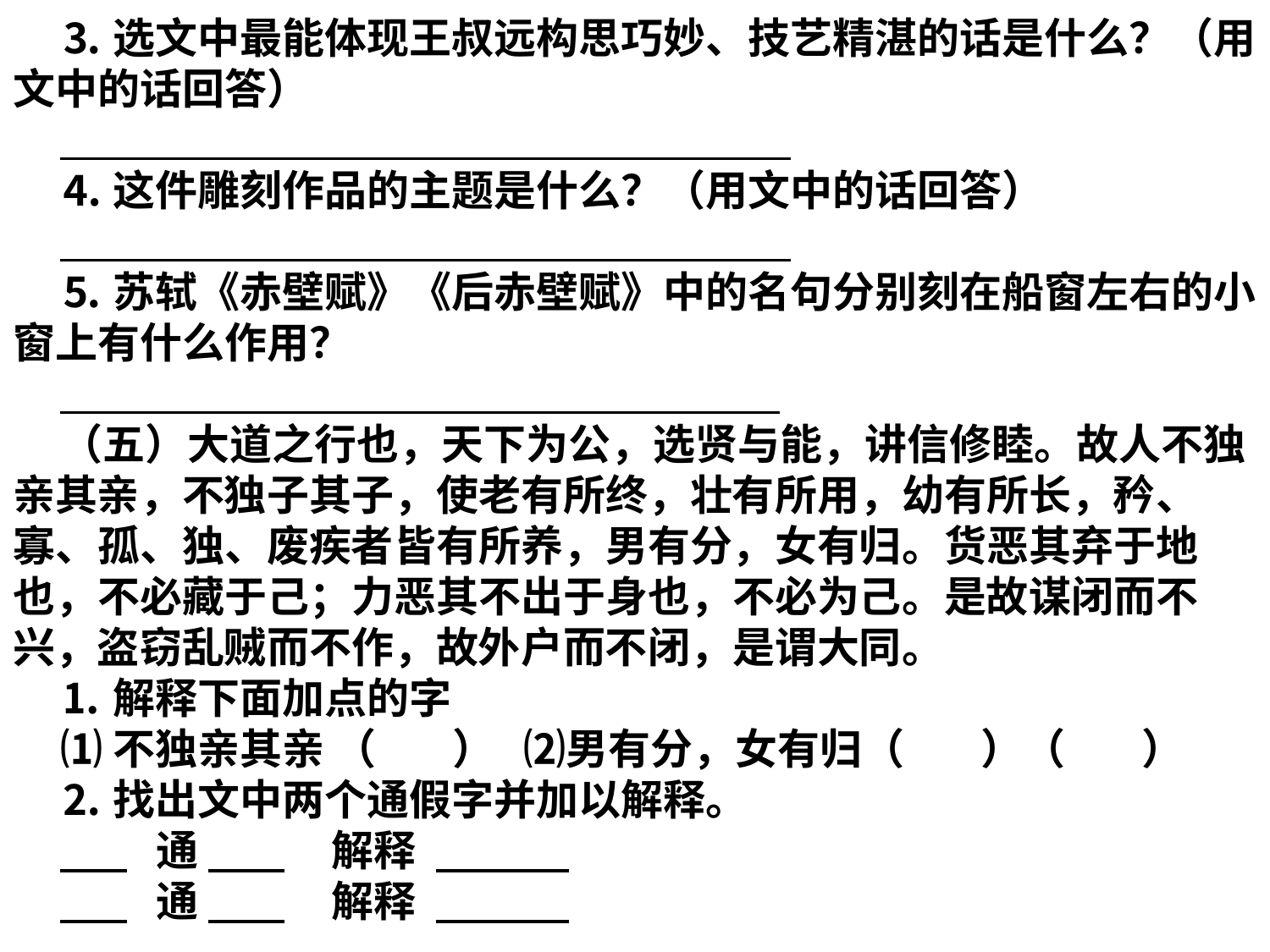

⒊选文中最能体现王叔远构思巧妙、技艺精湛的话是什么？（用文中的话回答）

⒋这件雕刻作品的主题是什么？（用文中的话回答）

⒌苏轼《赤壁赋》《后赤壁赋》中的名句分别刻在船窗左右的小窗上有什么作用？

（五）大道之行也，天下为公，选贤与能，讲信修睦。故人不独亲其亲，不独子其子，使老有所终，壮有所用，幼有所长，矜、寡、孤、独、废疾者皆有所养，男有分，女有归。货恶其弃于地也，不必藏于己；力恶其不出于身也，不必为己。是故谋闭而不兴，盗窃乱贼而不作，故外户而不闭，是谓大同。
⒈解释下面加点的字
⑴不独亲其亲 （        ）   ⑵男有分，女有归（        ）（        ）
⒉找出文中两个通假字并加以解释。
         通              解释
         通              解释